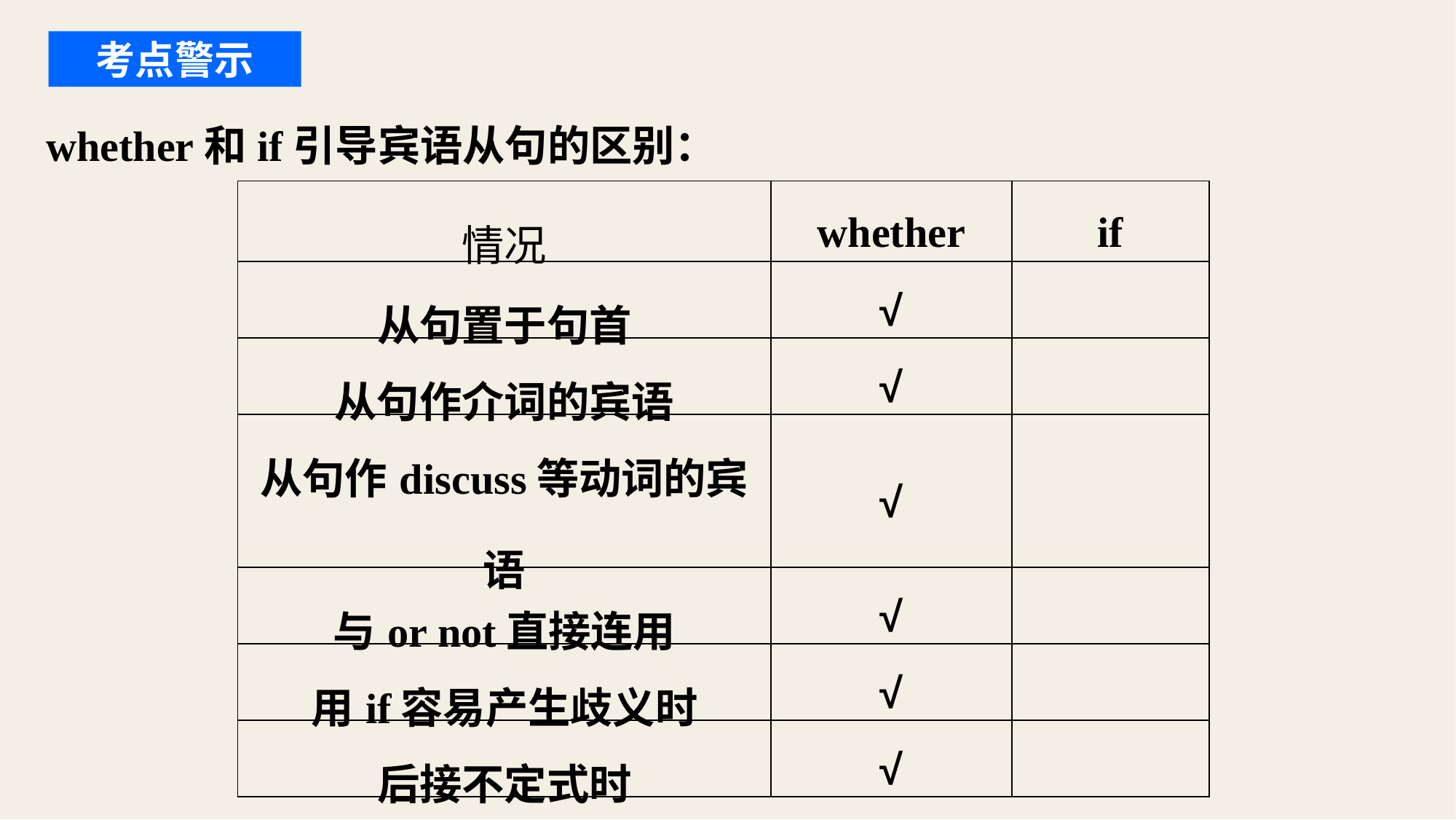

考点警示
whether和if引导宾语从句的区别：
| 情况 | whether | if |
| --- | --- | --- |
| 从句置于句首 | √ |  |
| 从句作介词的宾语 | √ |  |
| 从句作discuss等动词的宾语 | √ |  |
| 与or not直接连用 | √ |  |
| 用if容易产生歧义时 | √ |  |
| 后接不定式时 | √ |  |